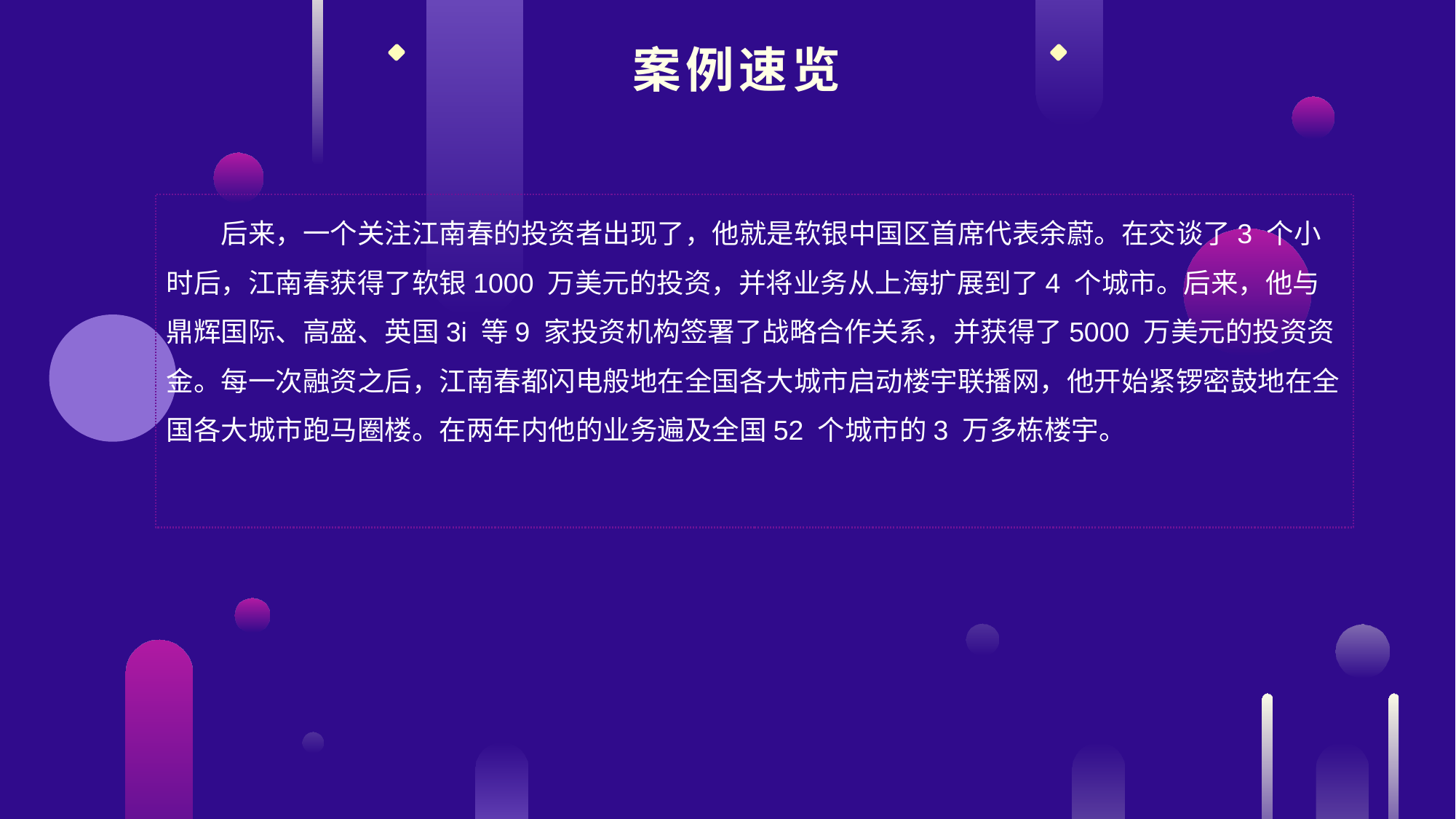

案例速览

后来，一个关注江南春的投资者出现了，他就是软银中国区首席代表余蔚。在交谈了3 个小时后，江南春获得了软银1000 万美元的投资，并将业务从上海扩展到了4 个城市。后来，他与鼎辉国际、高盛、英国3i 等9 家投资机构签署了战略合作关系，并获得了5000 万美元的投资资金。每一次融资之后，江南春都闪电般地在全国各大城市启动楼宇联播网，他开始紧锣密鼓地在全国各大城市跑马圈楼。在两年内他的业务遍及全国52 个城市的3 万多栋楼宇。